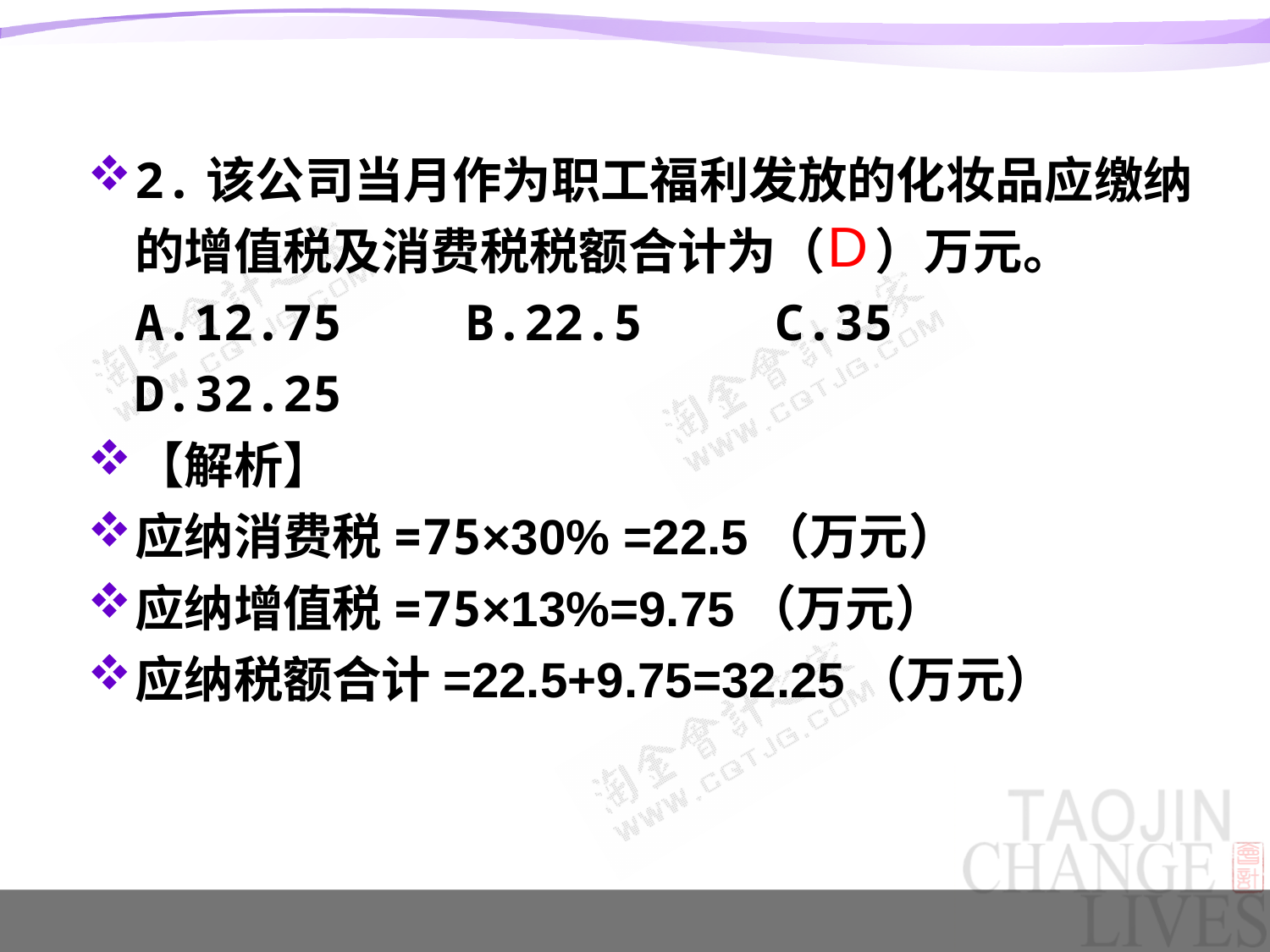

2.该公司当月作为职工福利发放的化妆品应缴纳的增值税及消费税税额合计为（　）万元。
A.12.75　　B.22.5  　C.35　　D.32.25
【解析】
应纳消费税=75×30% =22.5（万元）
应纳增值税=75×13%=9.75（万元）
应纳税额合计=22.5+9.75=32.25（万元）

D